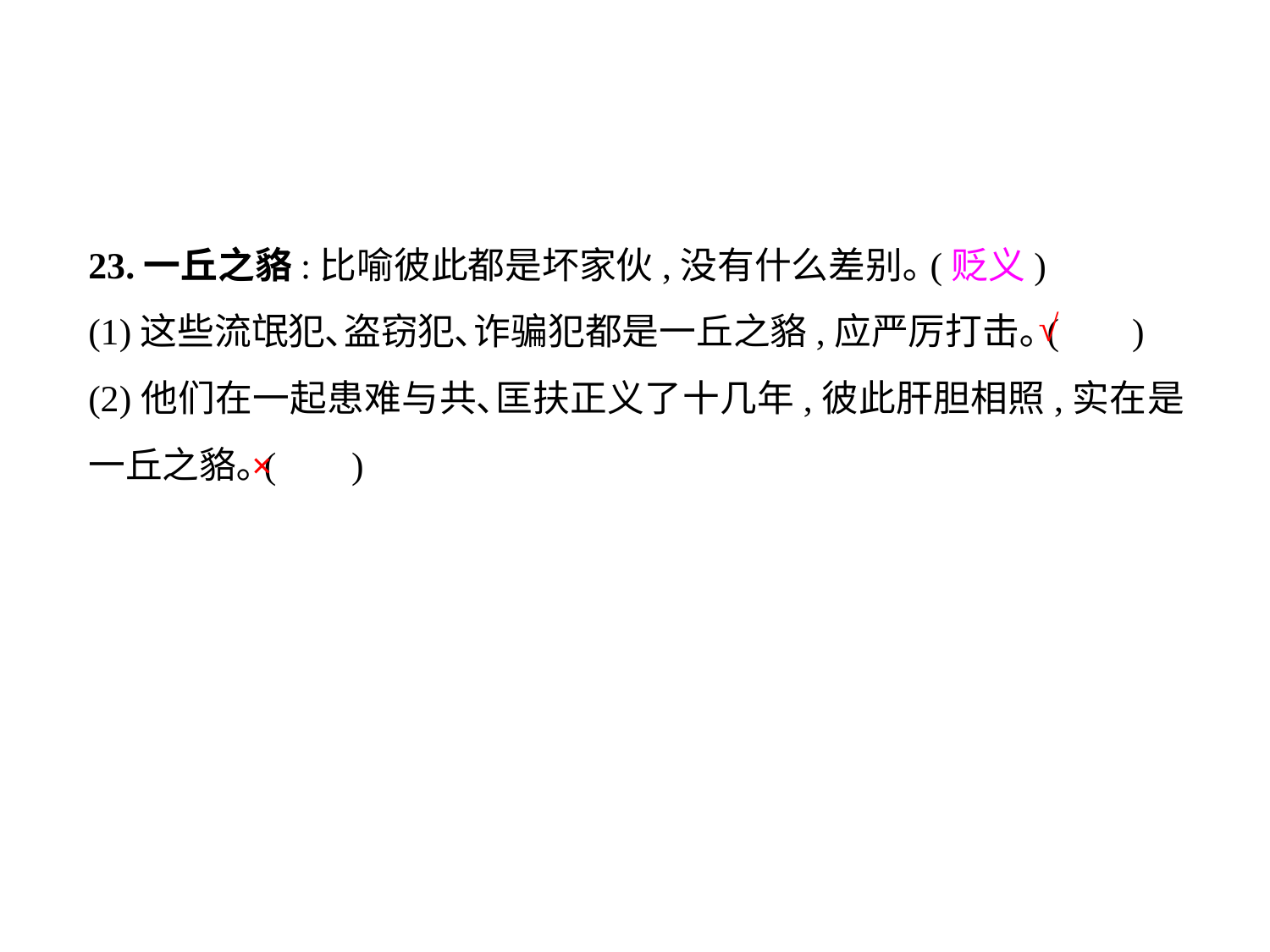

23.一丘之貉:比喻彼此都是坏家伙,没有什么差别｡(贬义)
(1)这些流氓犯､盗窃犯､诈骗犯都是一丘之貉,应严厉打击｡(	   )
(2)他们在一起患难与共､匡扶正义了十几年,彼此肝胆相照,实在是一丘之貉｡(	 )
√
×